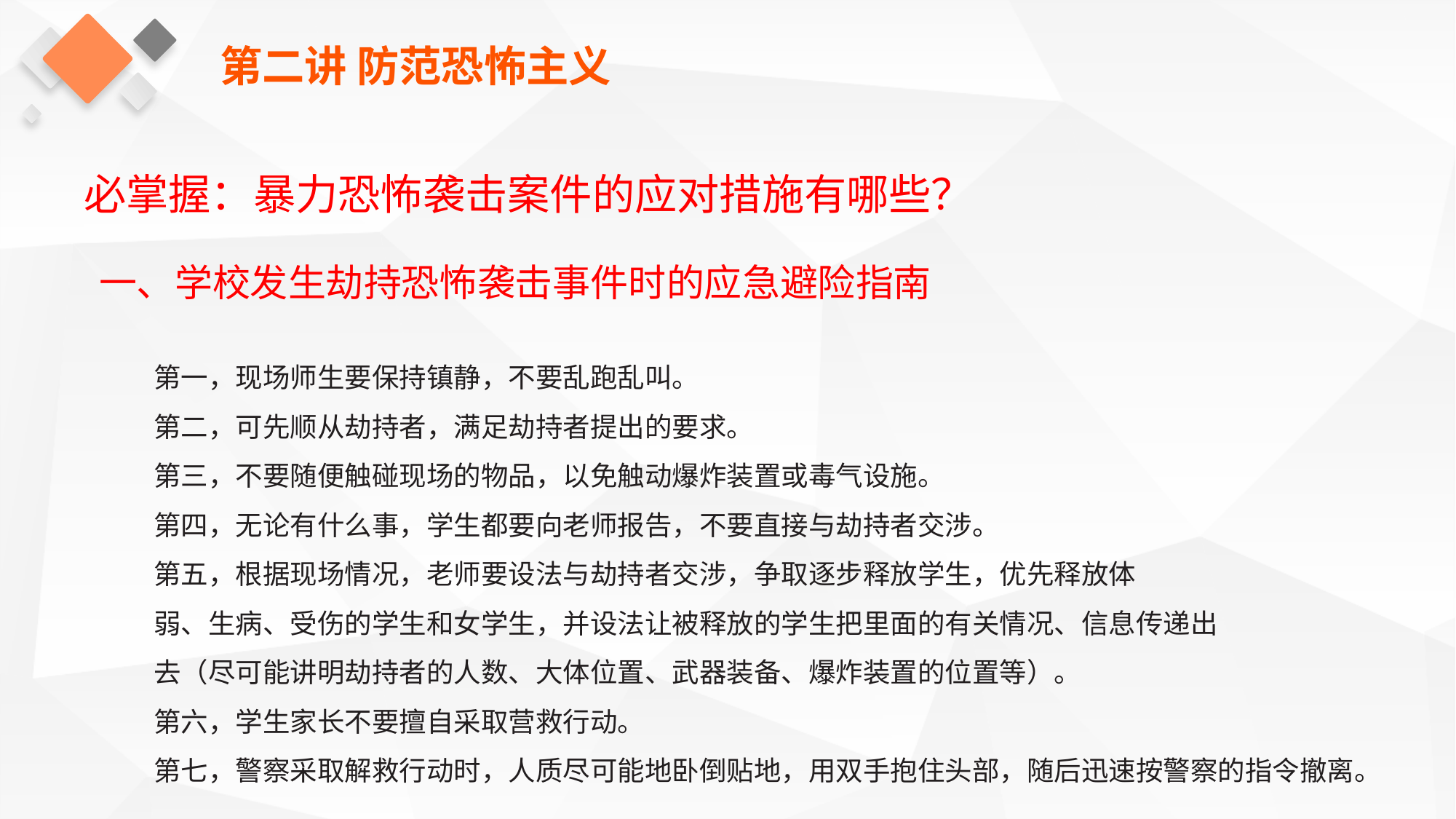

第二讲 防范恐怖主义
必掌握：暴力恐怖袭击案件的应对措施有哪些？
一、学校发生劫持恐怖袭击事件时的应急避险指南
第一，现场师生要保持镇静，不要乱跑乱叫。
第二，可先顺从劫持者，满足劫持者提出的要求。
第三，不要随便触碰现场的物品，以免触动爆炸装置或毒气设施。
第四，无论有什么事，学生都要向老师报告，不要直接与劫持者交涉。
第五，根据现场情况，老师要设法与劫持者交涉，争取逐步释放学生，优先释放体
弱、生病、受伤的学生和女学生，并设法让被释放的学生把里面的有关情况、信息传递出
去（尽可能讲明劫持者的人数、大体位置、武器装备、爆炸装置的位置等）。
第六，学生家长不要擅自采取营救行动。
第七，警察采取解救行动时，人质尽可能地卧倒贴地，用双手抱住头部，随后迅速按警察的指令撤离。